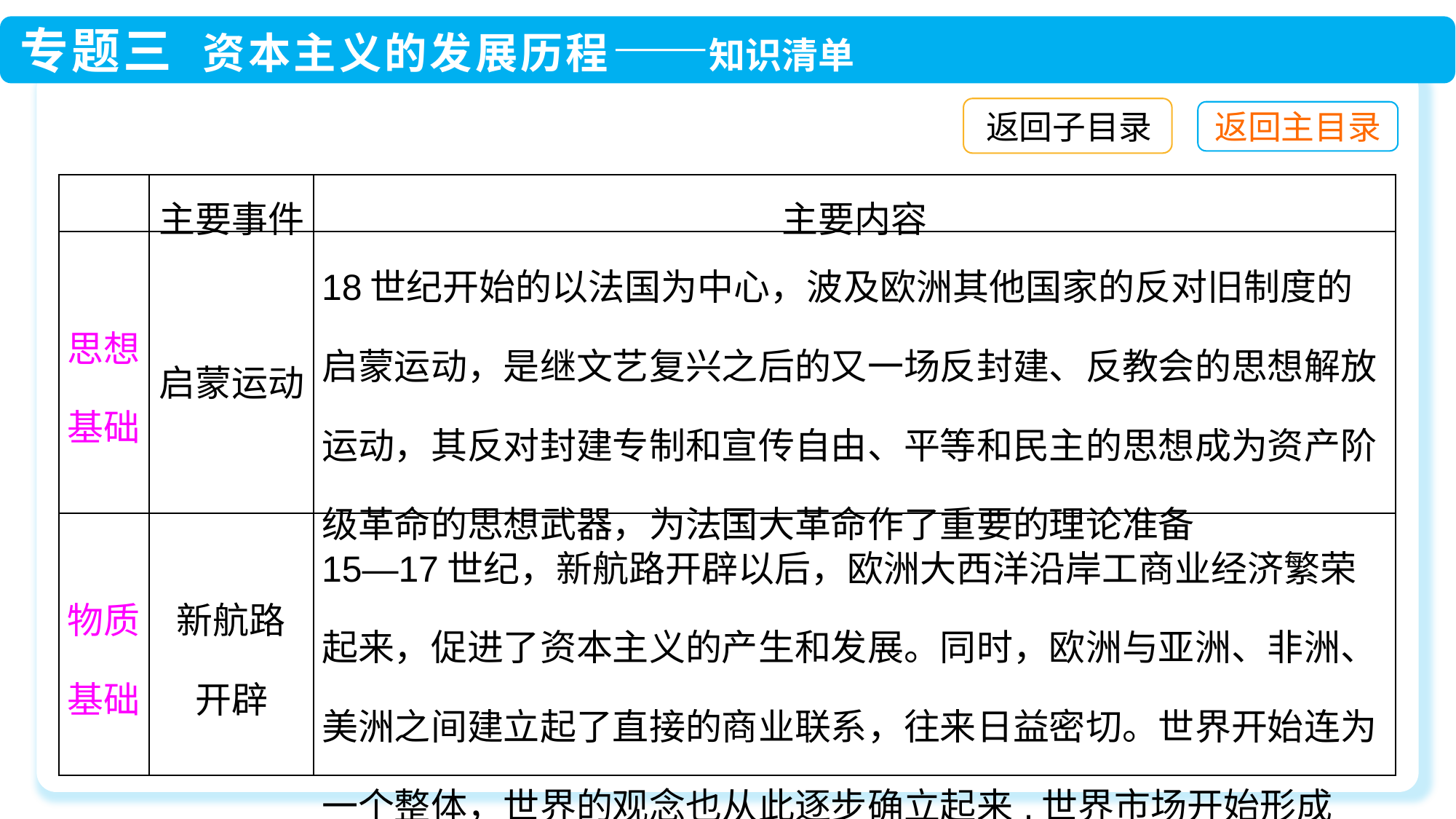

返回子目录
|  | 主要事件 | 主要内容 |
| --- | --- | --- |
| 思想基础 | 启蒙运动 | 18世纪开始的以法国为中心，波及欧洲其他国家的反对旧制度的启蒙运动，是继文艺复兴之后的又一场反封建、反教会的思想解放运动，其反对封建专制和宣传自由、平等和民主的思想成为资产阶级革命的思想武器，为法国大革命作了重要的理论准备 |
| 物质基础 | 新航路 开辟 | 15—17世纪，新航路开辟以后，欧洲大西洋沿岸工商业经济繁荣起来，促进了资本主义的产生和发展。同时，欧洲与亚洲、非洲、美洲之间建立起了直接的商业联系，往来日益密切。世界开始连为一个整体，世界的观念也从此逐步确立起来,世界市场开始形成 |